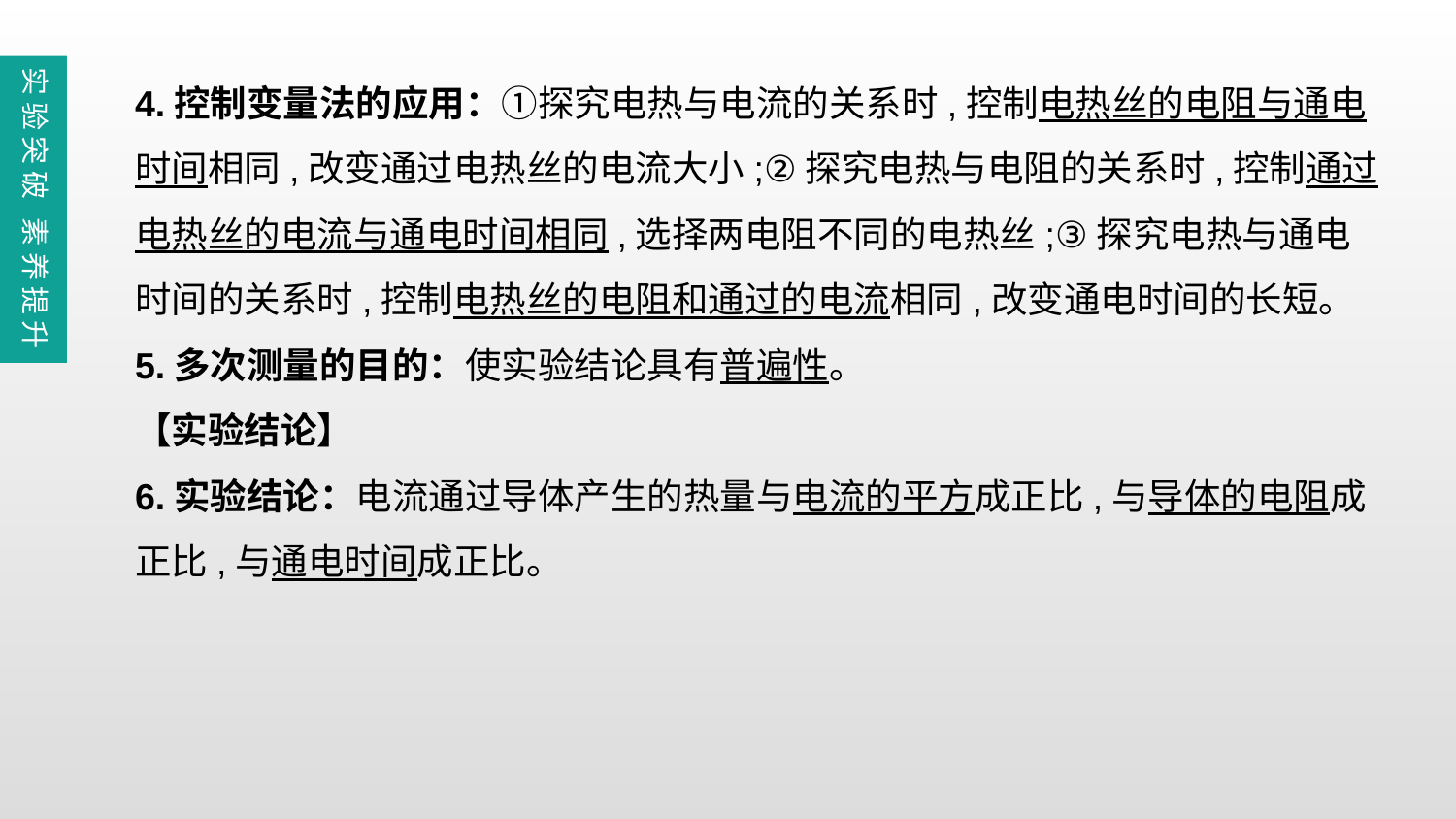

4.控制变量法的应用：①探究电热与电流的关系时,控制电热丝的电阻与通电时间相同,改变通过电热丝的电流大小;②探究电热与电阻的关系时,控制通过电热丝的电流与通电时间相同,选择两电阻不同的电热丝;③探究电热与通电时间的关系时,控制电热丝的电阻和通过的电流相同,改变通电时间的长短。
5.多次测量的目的：使实验结论具有普遍性。
【实验结论】
6.实验结论：电流通过导体产生的热量与电流的平方成正比,与导体的电阻成正比,与通电时间成正比。

实验突破 素养提升